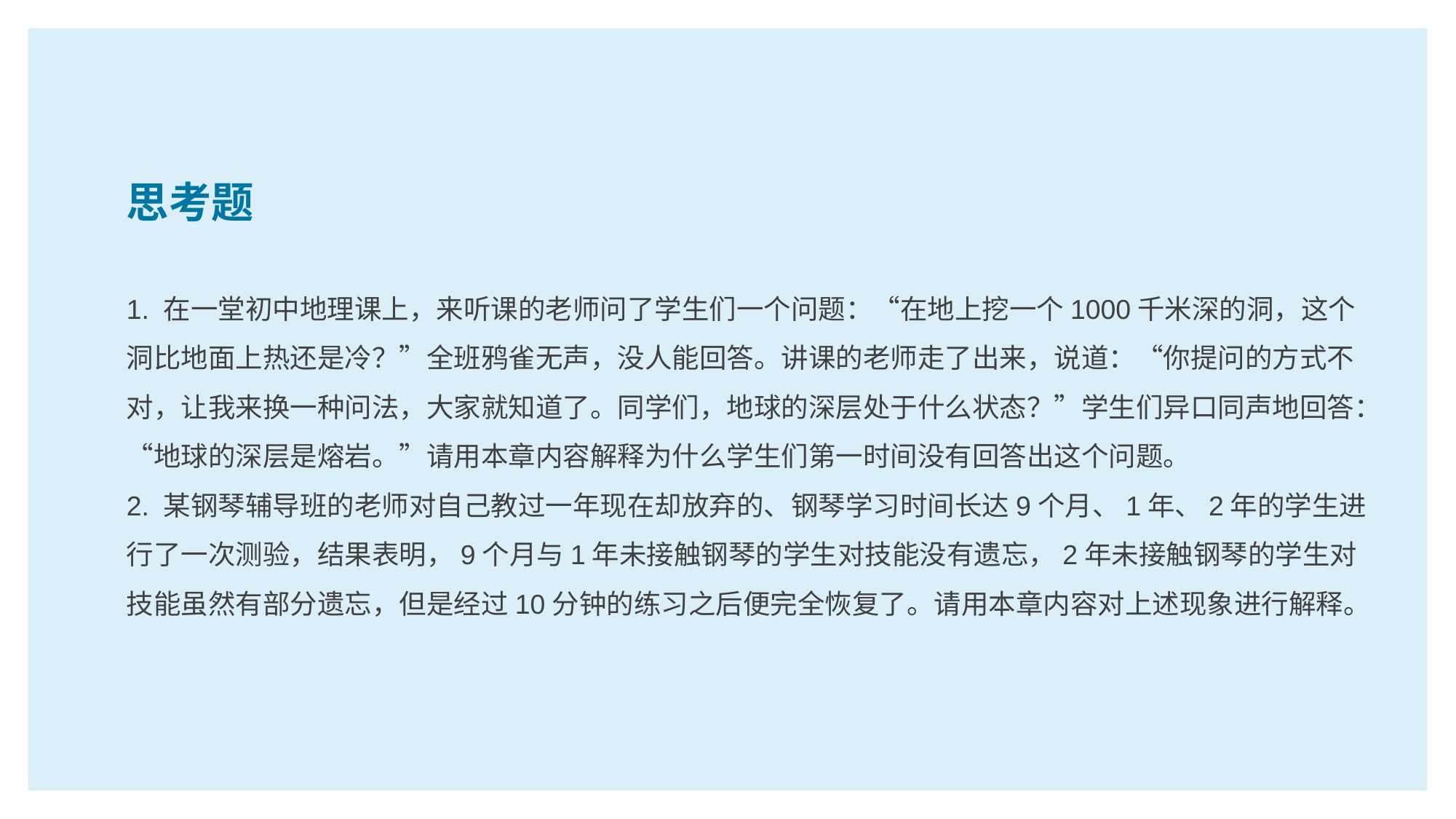

思考题

1. 在一堂初中地理课上，来听课的老师问了学生们一个问题：“在地上挖一个1000千米深的洞，这个洞比地面上热还是冷？”全班鸦雀无声，没人能回答。讲课的老师走了出来，说道：“你提问的方式不对，让我来换一种问法，大家就知道了。同学们，地球的深层处于什么状态？”学生们异口同声地回答：“地球的深层是熔岩。”请用本章内容解释为什么学生们第一时间没有回答出这个问题。
2. 某钢琴辅导班的老师对自己教过一年现在却放弃的、钢琴学习时间长达9个月、1年、2年的学生进行了一次测验，结果表明，9个月与1年未接触钢琴的学生对技能没有遗忘，2年未接触钢琴的学生对技能虽然有部分遗忘，但是经过10分钟的练习之后便完全恢复了。请用本章内容对上述现象进行解释。